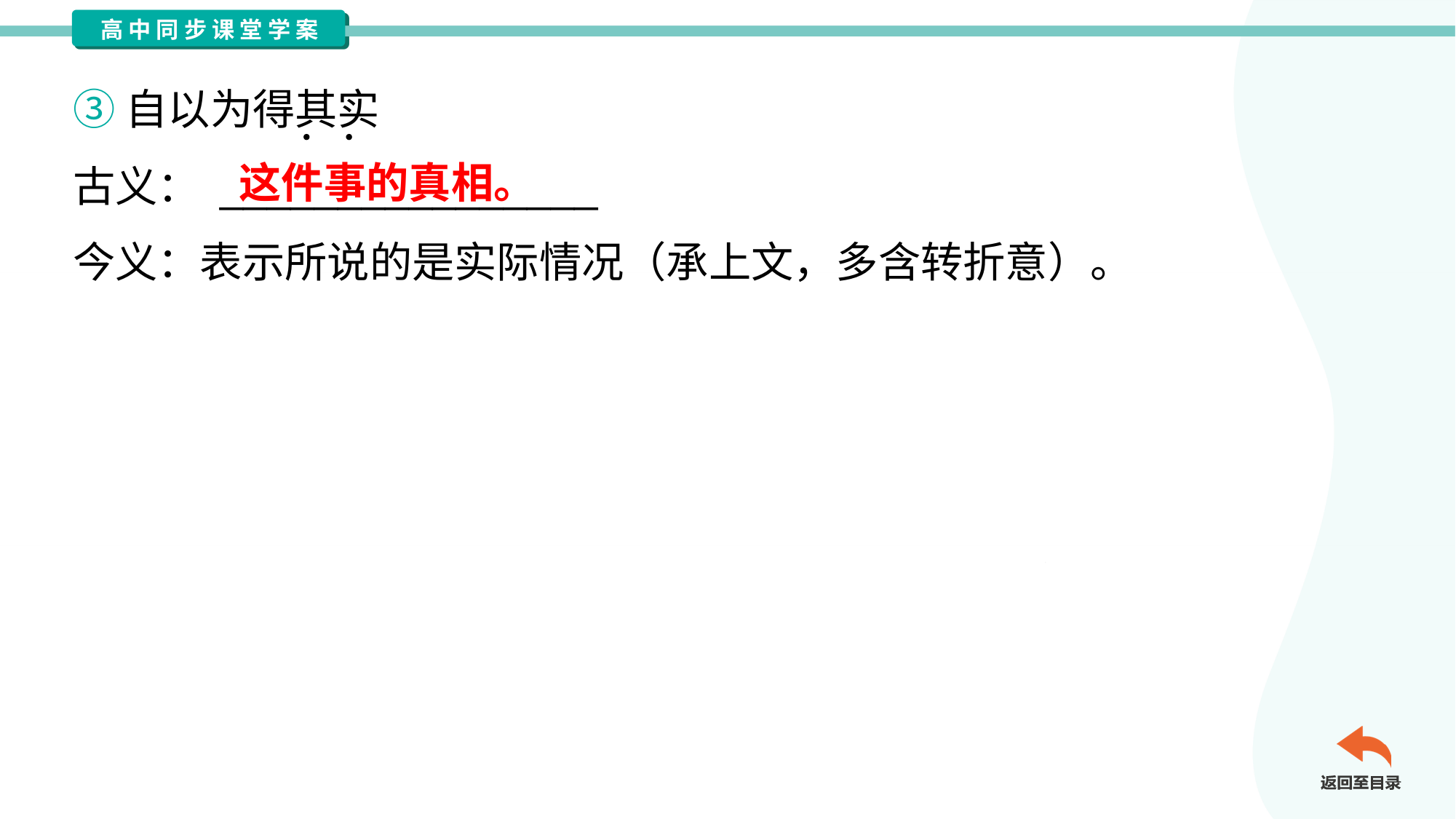

③自以为得其实
古义： ________________
今义：表示所说的是实际情况（承上文，多含转折意）。
这件事的真相。